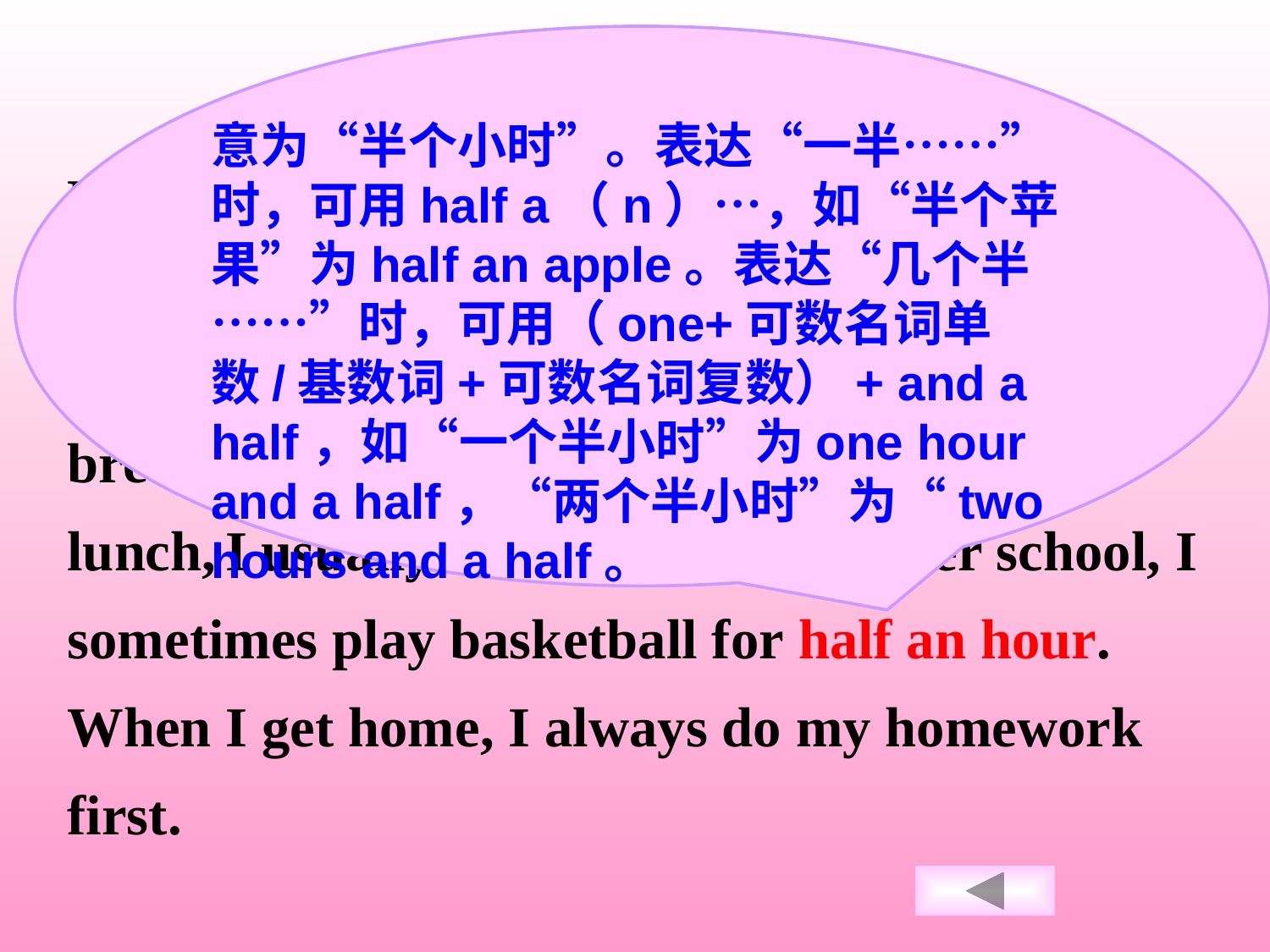

意为“半个小时”。表达“一半……”时，可用half a（n）…，如“半个苹果”为half an apple。表达“几个半……”时，可用（one+可数名词单数/基数词+可数名词复数）+ and a half，如“一个半小时”为one hour and a half，“两个半小时”为“two hours and a half。
Hi! I’m Tony. I don’t like to get up early. In the morning, I get up eight. Then I go to school at eight thirty. I don’t have much time for breakfast, so I usually eat very quickly. For lunch, I usually eat hamburgers. After school, I sometimes play basketball for half an hour. When I get home, I always do my homework first.